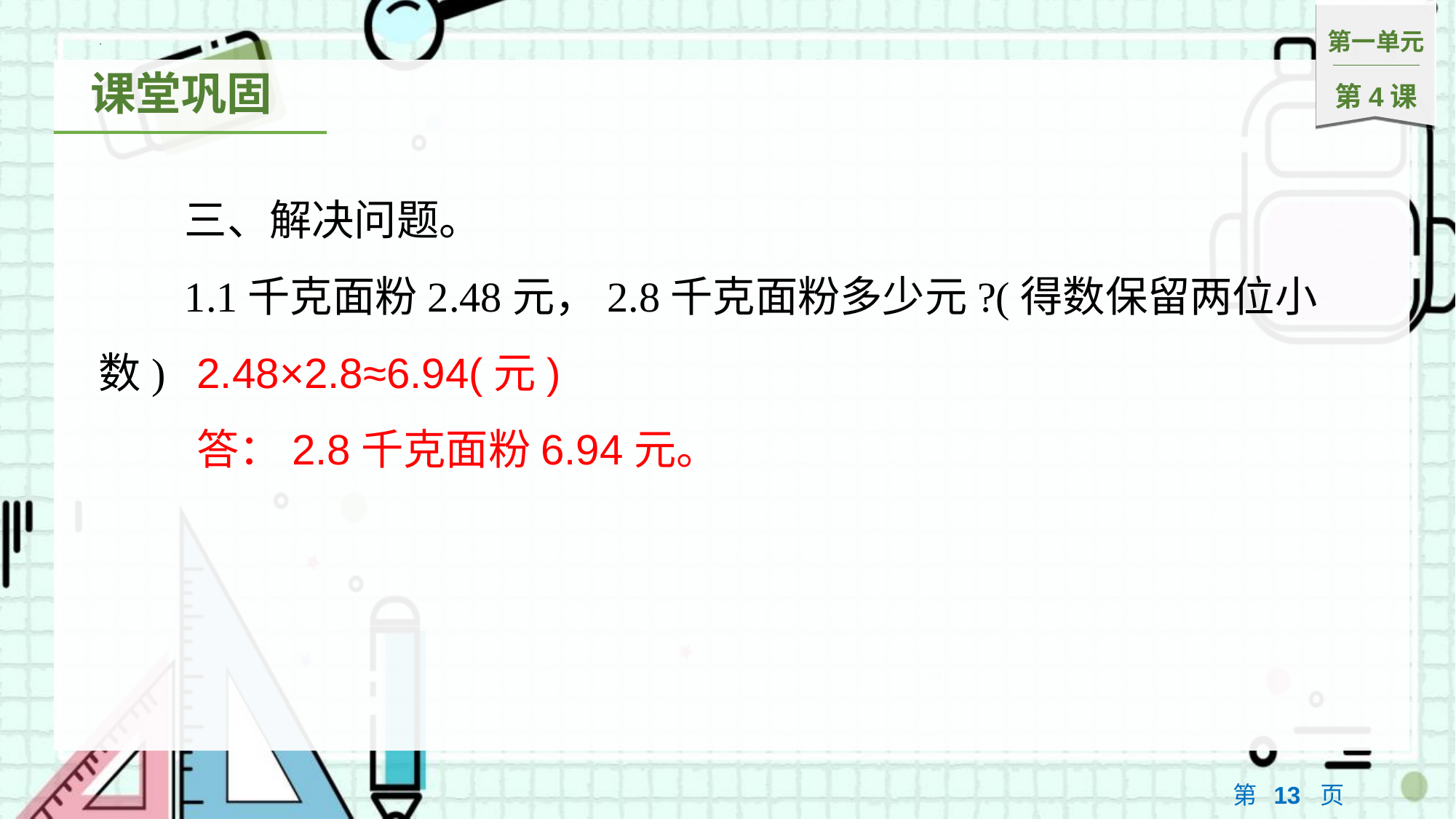

三、解决问题。
1.1千克面粉2.48元，2.8千克面粉多少元?(得数保留两位小数)
2.48×2.8≈6.94(元)
答：2.8千克面粉6.94元。